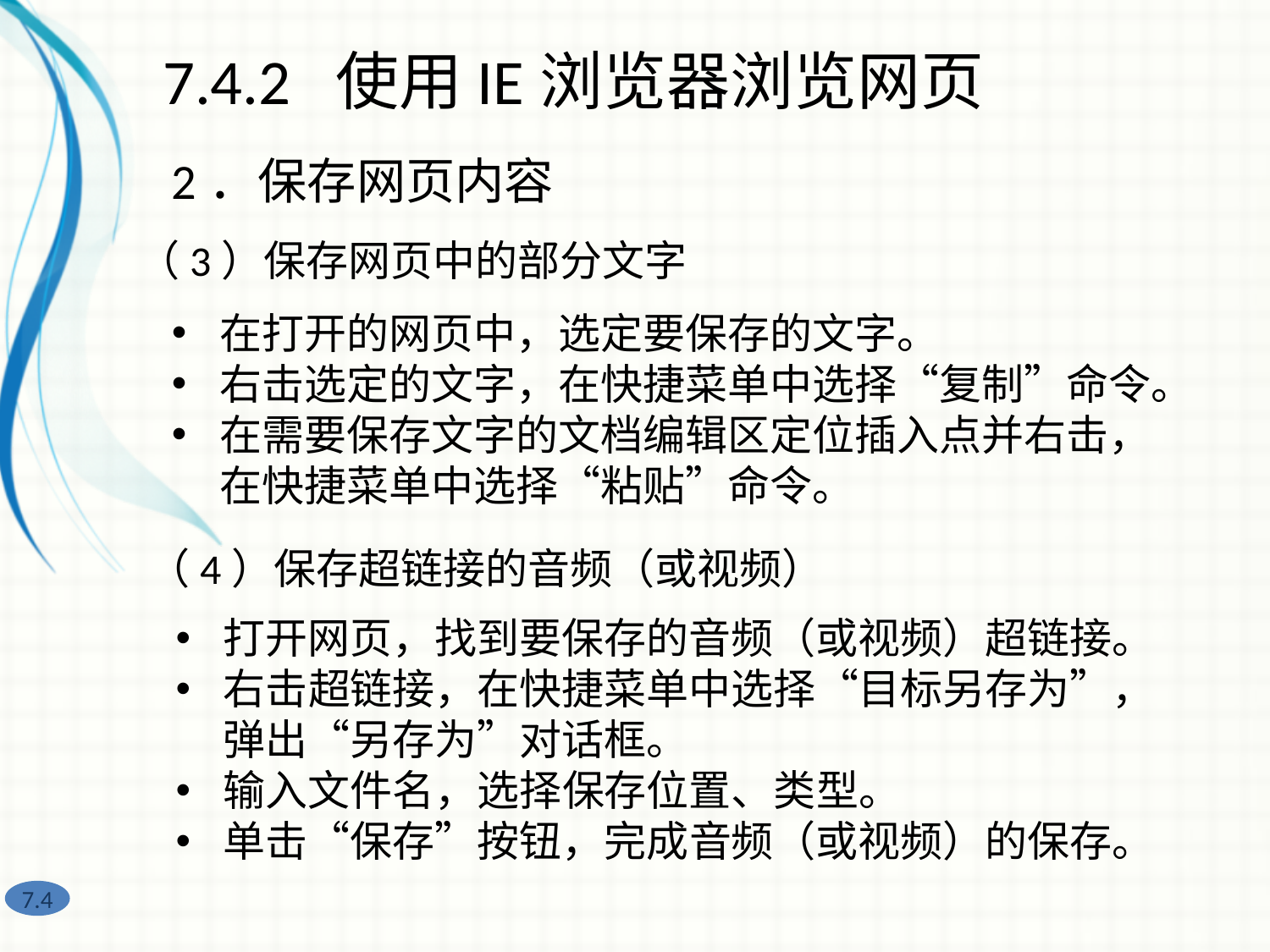

7.4.2  使用IE浏览器浏览网页
2．保存网页内容
（3）保存网页中的部分文字
在打开的网页中，选定要保存的文字。
右击选定的文字，在快捷菜单中选择“复制”命令。
在需要保存文字的文档编辑区定位插入点并右击，在快捷菜单中选择“粘贴”命令。

（4）保存超链接的音频（或视频）
打开网页，找到要保存的音频（或视频）超链接。
右击超链接，在快捷菜单中选择“目标另存为”，弹出“另存为”对话框。
输入文件名，选择保存位置、类型。
单击“保存”按钮，完成音频（或视频）的保存。